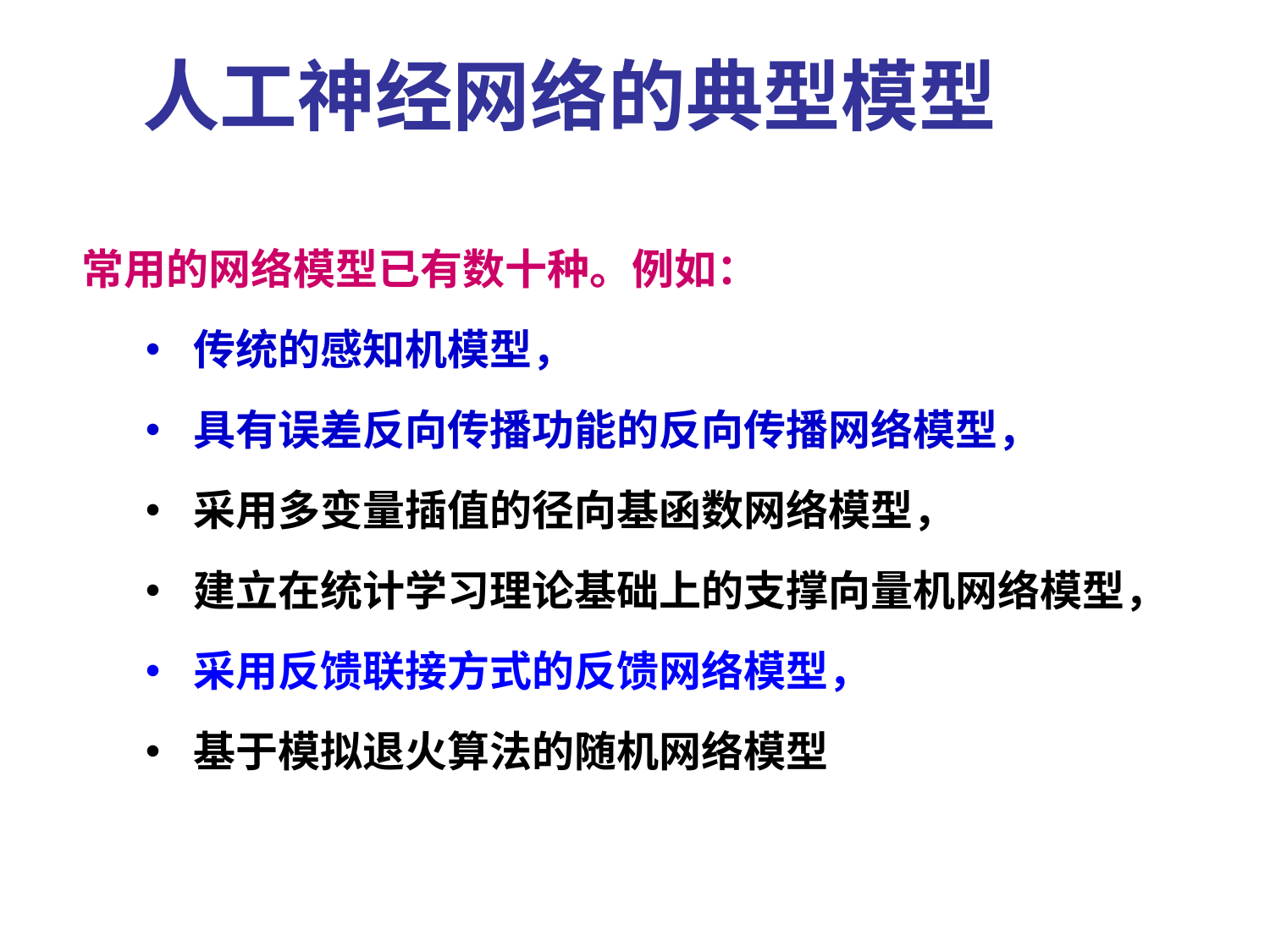

人工神经网络的典型模型
常用的网络模型已有数十种。例如：
传统的感知机模型，
具有误差反向传播功能的反向传播网络模型，
采用多变量插值的径向基函数网络模型，
建立在统计学习理论基础上的支撑向量机网络模型，
采用反馈联接方式的反馈网络模型，
基于模拟退火算法的随机网络模型